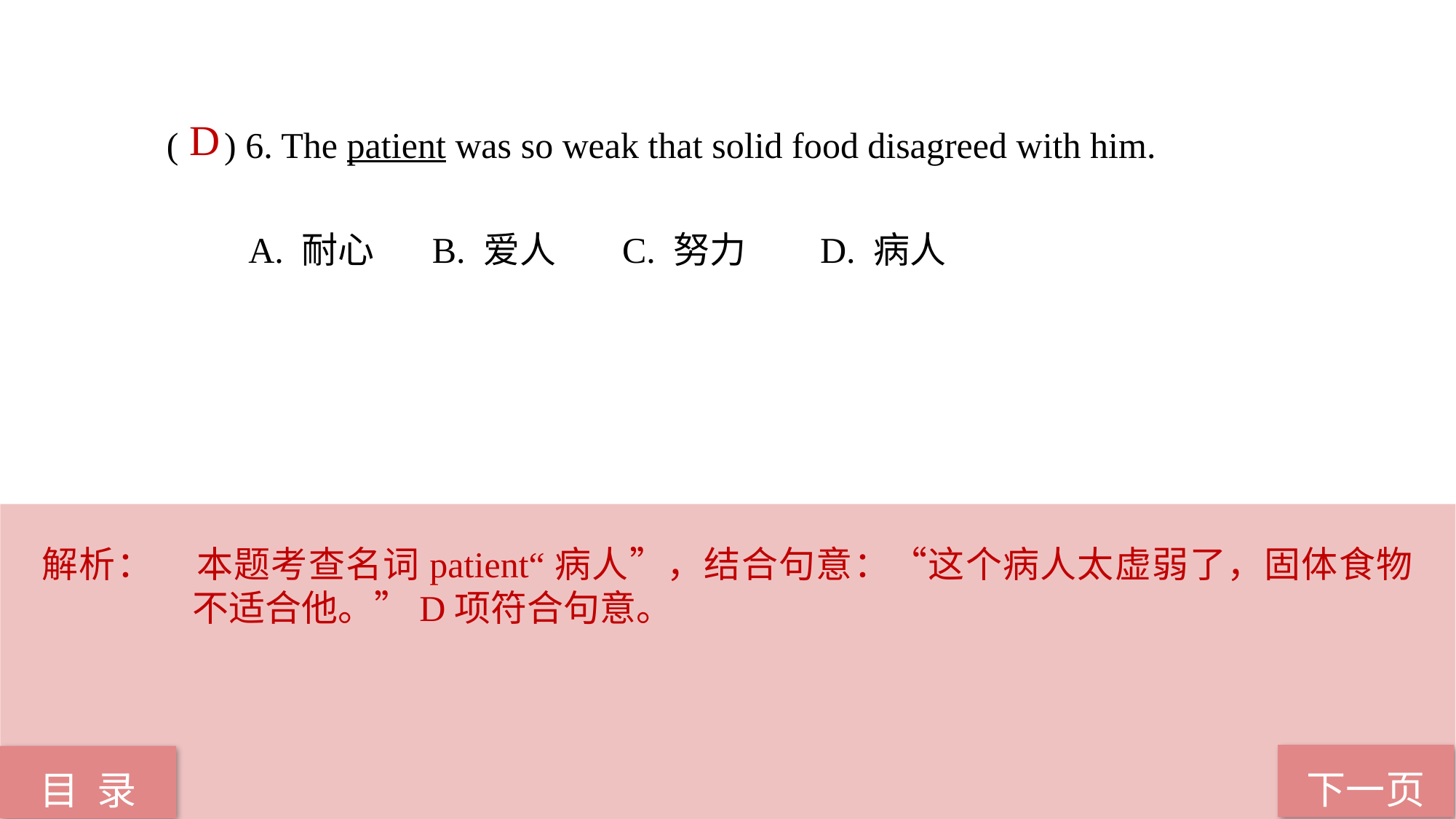

D
(     ) 6. The patient was so weak that solid food disagreed with him.

         A. 耐心      B. 爱人       C. 努力        D. 病人
解析：	本题考查名词patient“病人”，结合句意：“这个病人太虚弱了，固体食物不适合他。”D项符合句意。